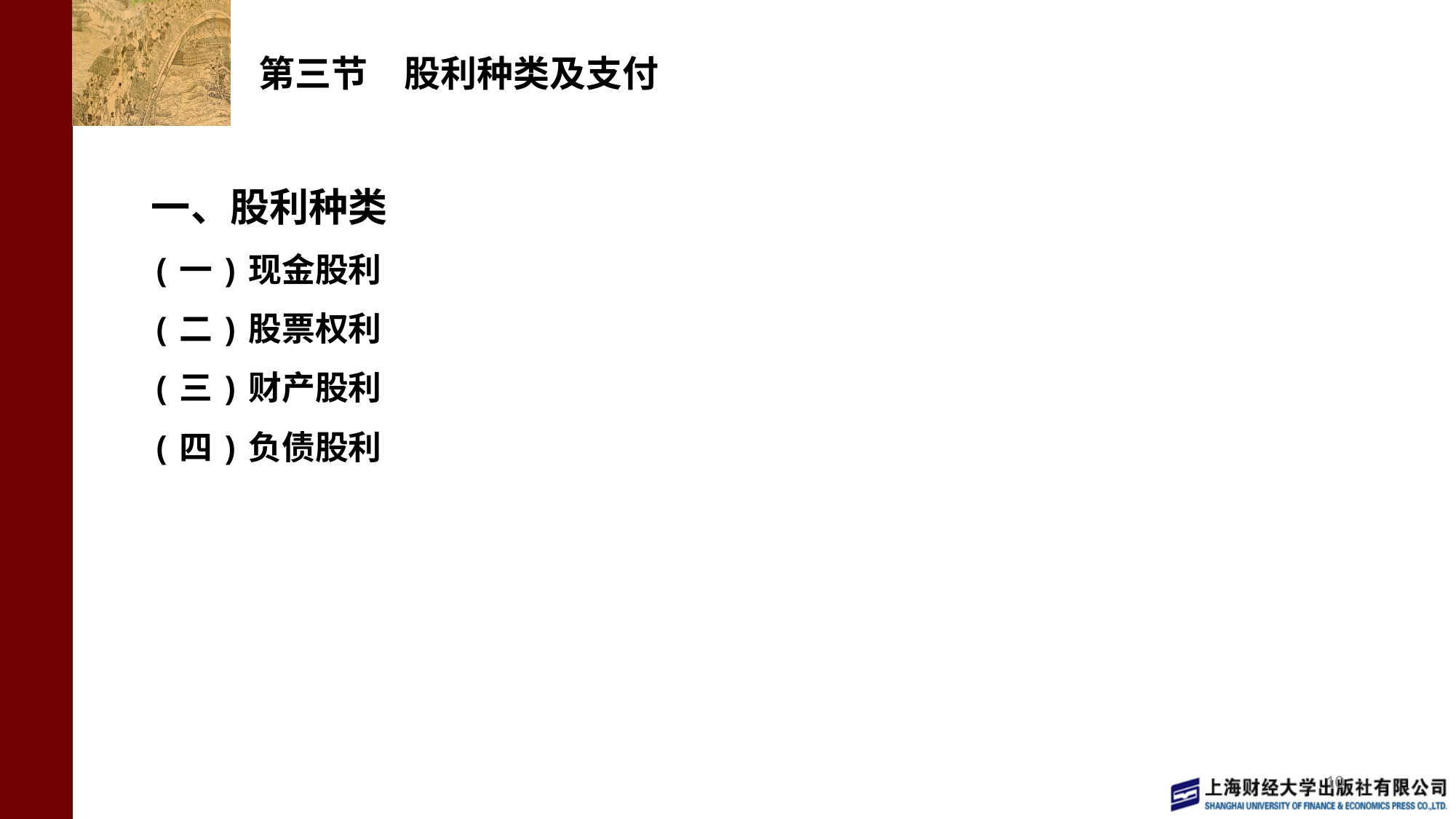

# 第三节　股利种类及支付
一、股利种类
(一)现金股利
(二)股票权利
(三)财产股利
(四)负债股利

10